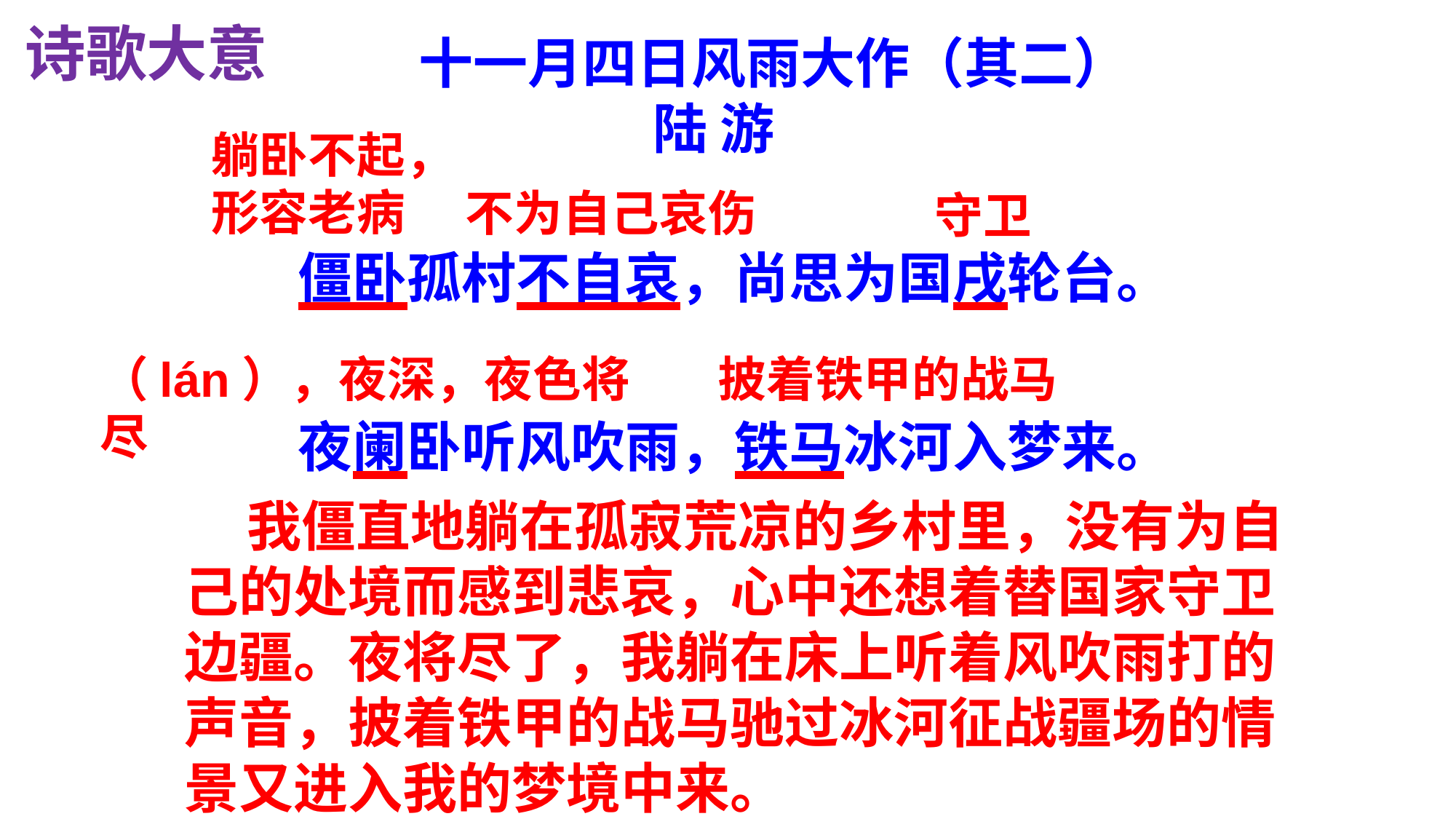

诗歌大意
  十一月四日风雨大作（其二）
                     陆 游
躺卧不起，
形容老病

守卫
不为自己哀伤
僵卧孤村不自哀，尚思为国戌轮台。

夜阑卧听风吹雨，铁马冰河入梦来。
（lán），夜深，夜色将尽
披着铁甲的战马
    我僵直地躺在孤寂荒凉的乡村里，没有为自己的处境而感到悲哀，心中还想着替国家守卫边疆。夜将尽了，我躺在床上听着风吹雨打的声音，披着铁甲的战马驰过冰河征战疆场的情景又进入我的梦境中来。